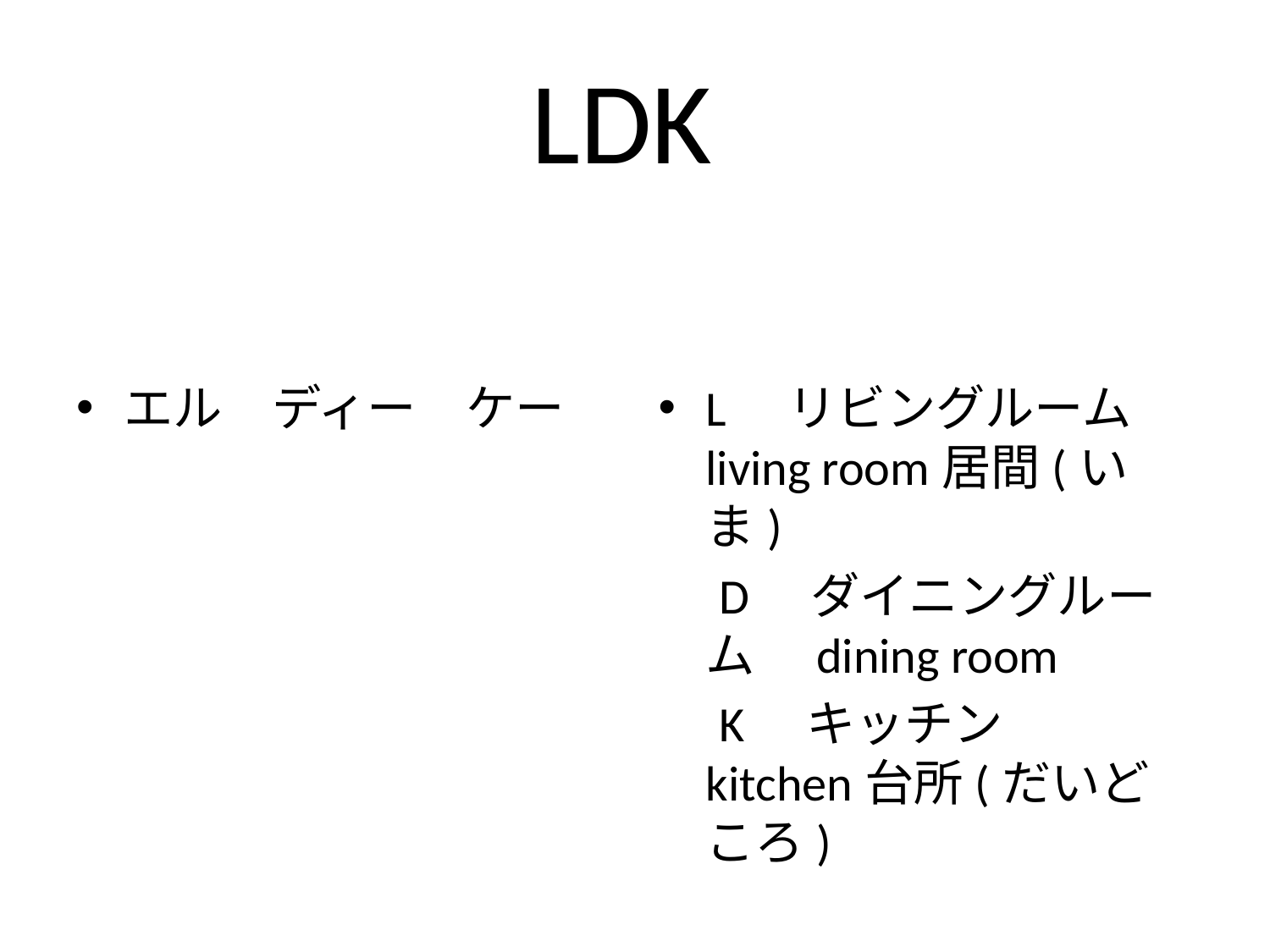

# LDK
エル　ディー　ケー
L　リビングルーム　living room居間(いま)
　D　ダイニングルーム　dining room
　K　キッチン　kitchen台所(だいどころ)